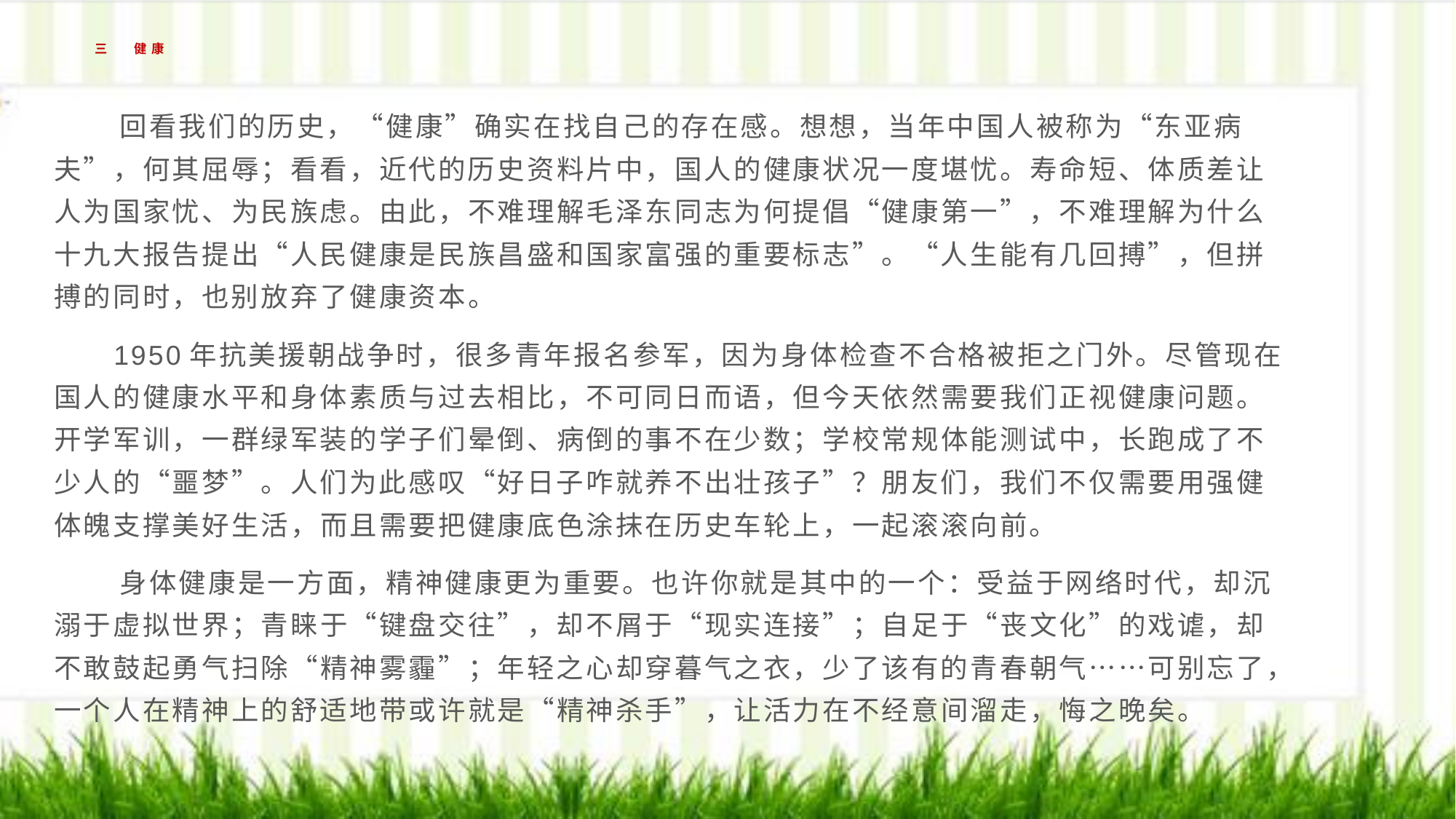

# 三   健康
       回看我们的历史，“健康”确实在找自己的存在感。想想，当年中国人被称为“东亚病夫”，何其屈辱；看看，近代的历史资料片中，国人的健康状况一度堪忧。寿命短、体质差让人为国家忧、为民族虑。由此，不难理解毛泽东同志为何提倡“健康第一”，不难理解为什么十九大报告提出“人民健康是民族昌盛和国家富强的重要标志”。“人生能有几回搏”，但拼搏的同时，也别放弃了健康资本。
      1950年抗美援朝战争时，很多青年报名参军，因为身体检查不合格被拒之门外。尽管现在国人的健康水平和身体素质与过去相比，不可同日而语，但今天依然需要我们正视健康问题。开学军训，一群绿军装的学子们晕倒、病倒的事不在少数；学校常规体能测试中，长跑成了不少人的“噩梦”。人们为此感叹“好日子咋就养不出壮孩子”？朋友们，我们不仅需要用强健体魄支撑美好生活，而且需要把健康底色涂抹在历史车轮上，一起滚滚向前。
       身体健康是一方面，精神健康更为重要。也许你就是其中的一个：受益于网络时代，却沉溺于虚拟世界；青睐于“键盘交往”，却不屑于“现实连接”；自足于“丧文化”的戏谑，却不敢鼓起勇气扫除“精神雾霾”；年轻之心却穿暮气之衣，少了该有的青春朝气……可别忘了，一个人在精神上的舒适地带或许就是“精神杀手”，让活力在不经意间溜走，悔之晚矣。